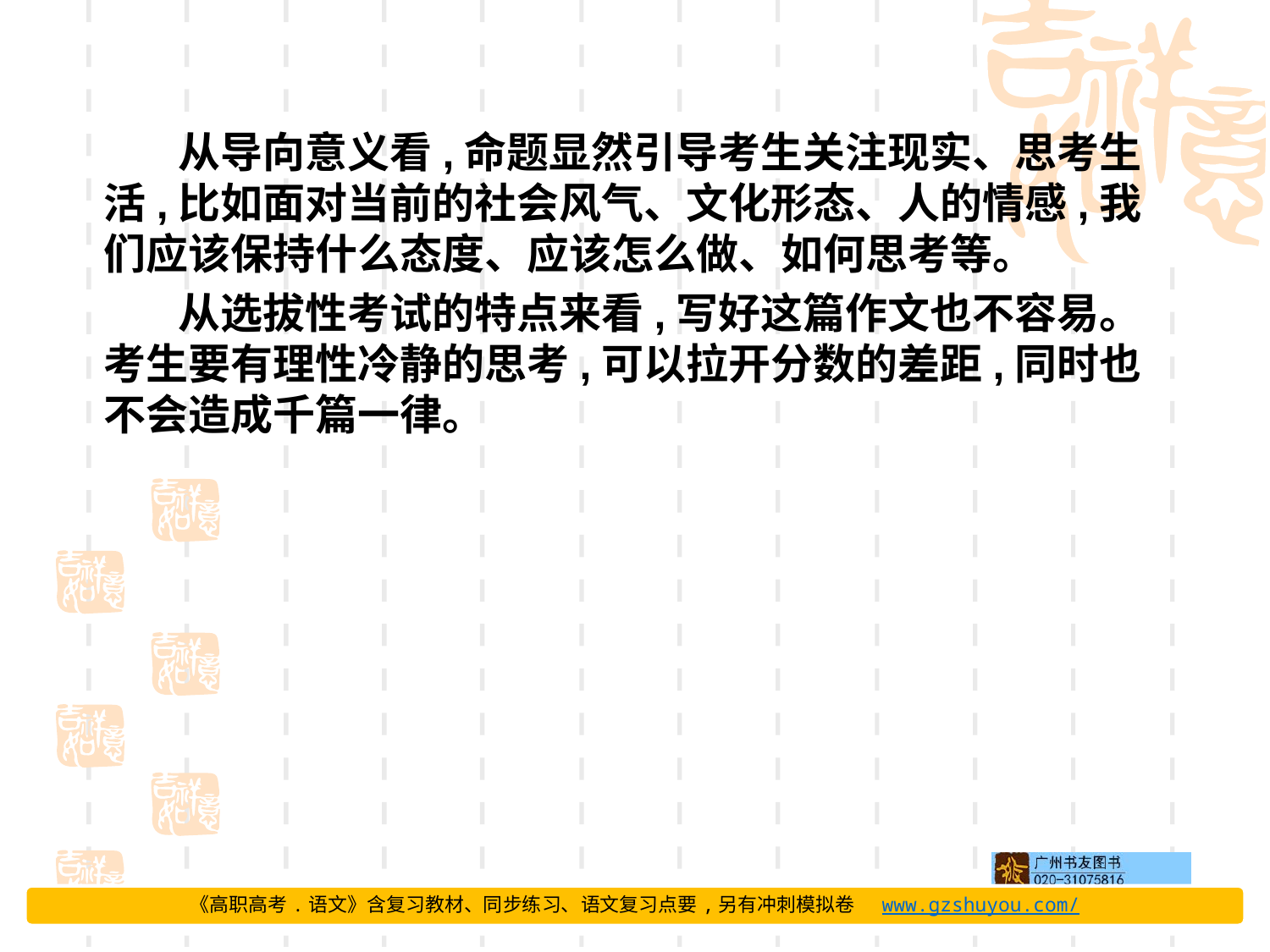

从导向意义看,命题显然引导考生关注现实、思考生活,比如面对当前的社会风气、文化形态、人的情感,我们应该保持什么态度、应该怎么做、如何思考等。
从选拔性考试的特点来看,写好这篇作文也不容易。考生要有理性冷静的思考,可以拉开分数的差距,同时也不会造成千篇一律。